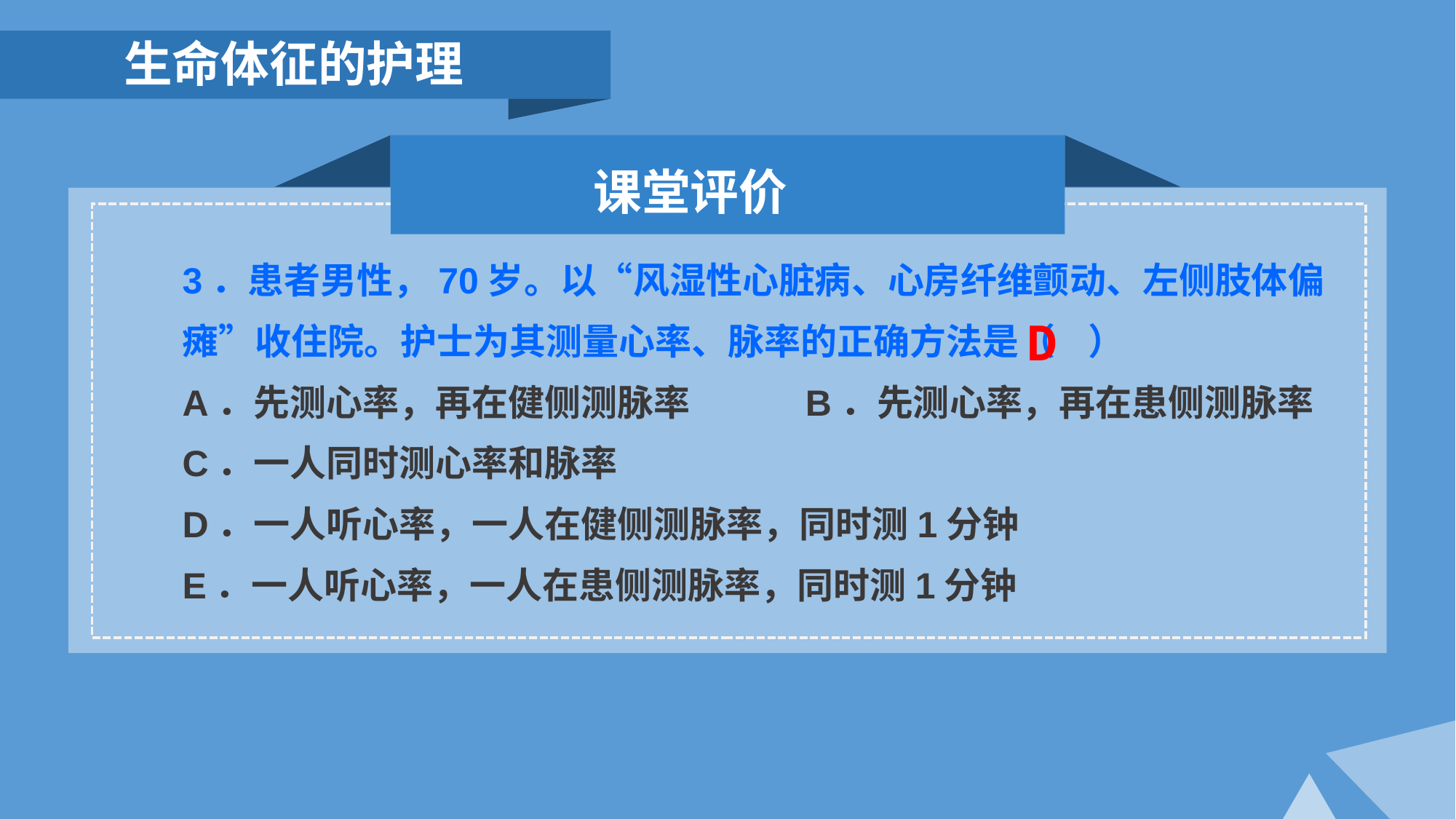

生命体征的护理

课堂评价

3．患者男性，70岁。以“风湿性心脏病、心房纤维颤动、左侧肢体偏瘫”收住院。护士为其测量心率、脉率的正确方法是（    ）
A．先测心率，再在健侧测脉率             B．先测心率，再在患侧测脉率
C．一人同时测心率和脉率
D．一人听心率，一人在健侧测脉率，同时测1分钟
E．一人听心率，一人在患侧测脉率，同时测1分钟
D